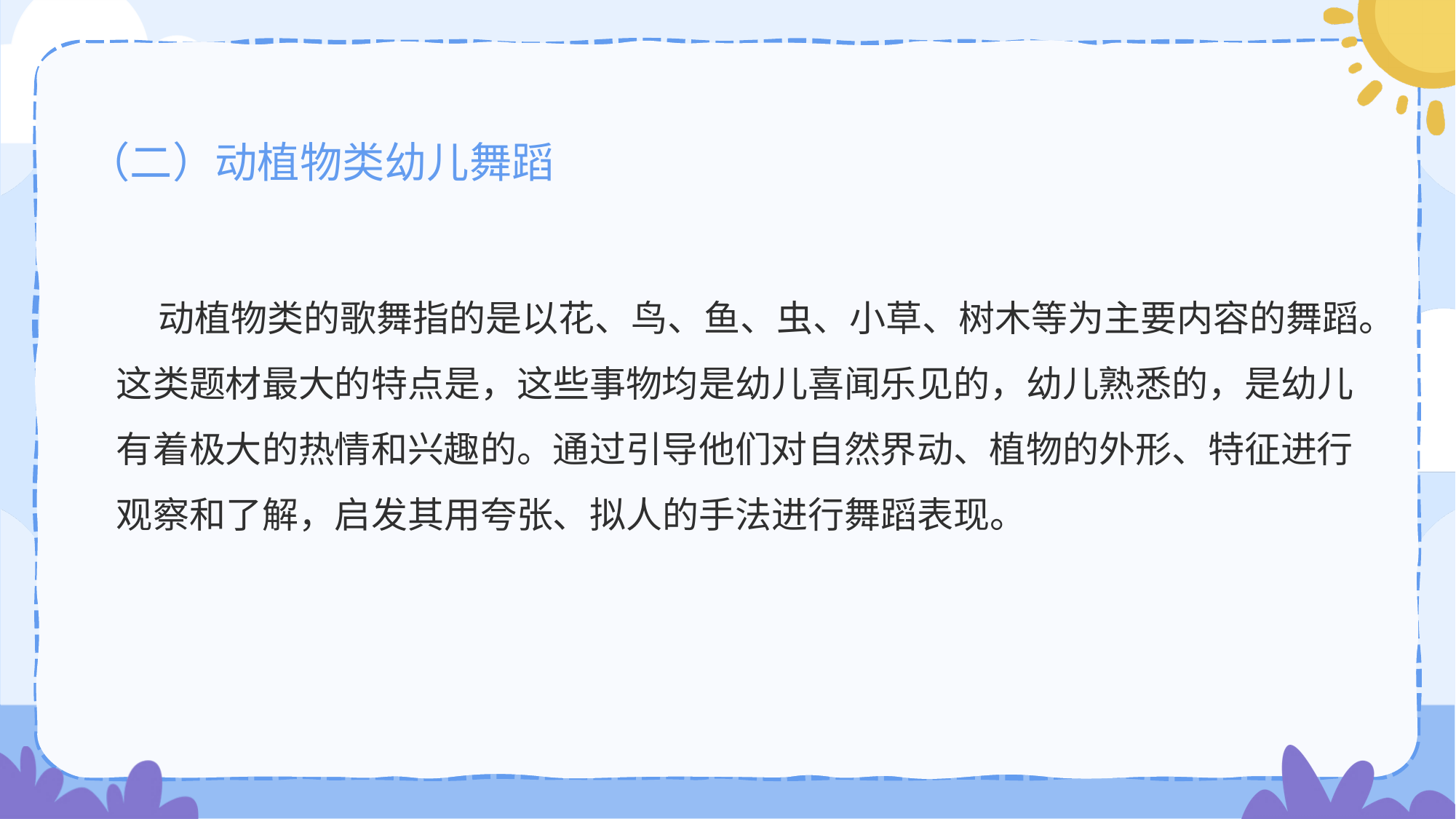

（二）动植物类幼儿舞蹈
    动植物类的歌舞指的是以花、鸟、鱼、虫、小草、树木等为主要内容的舞蹈。这类题材最大的特点是，这些事物均是幼儿喜闻乐见的，幼儿熟悉的，是幼儿有着极大的热情和兴趣的。通过引导他们对自然界动、植物的外形、特征进行观察和了解，启发其用夸张、拟人的手法进行舞蹈表现。